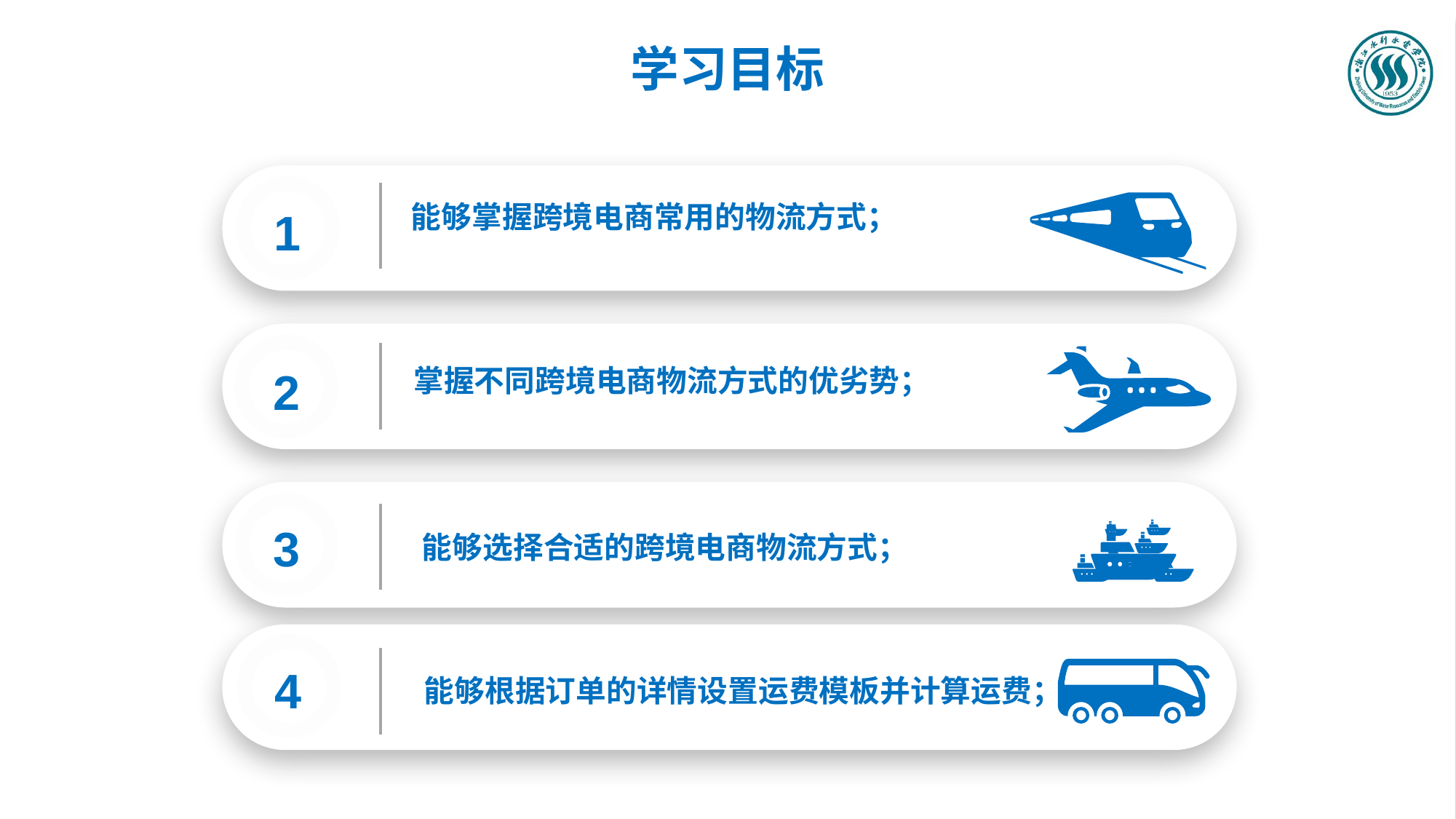

学习目标

能够掌握跨境电商常用的物流方式；
1

2
掌握不同跨境电商物流方式的优劣势；

3

能够选择合适的跨境电商物流方式；

4

能够根据订单的详情设置运费模板并计算运费；